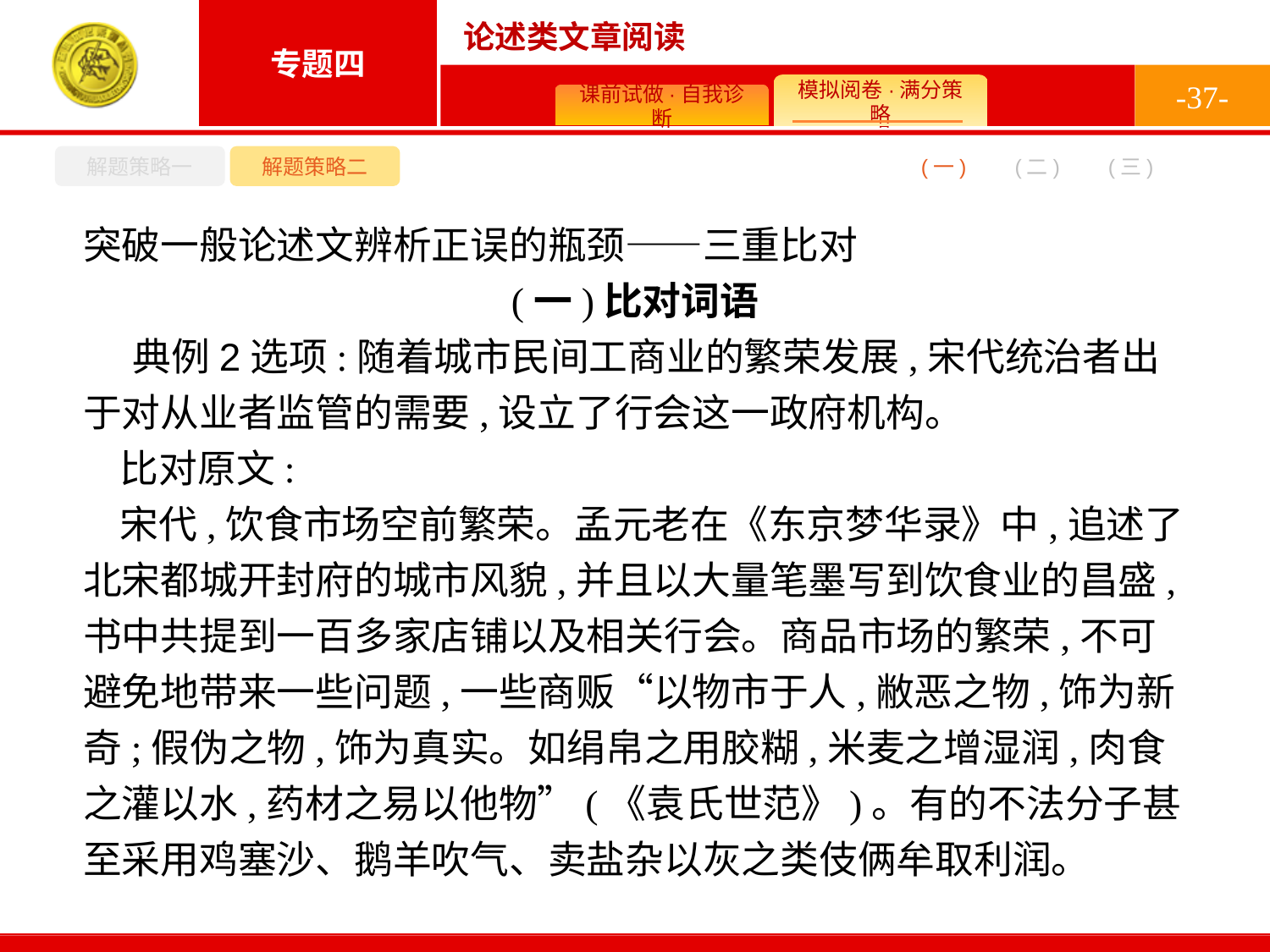

-37-
解题策略一
解题策略二
(二)
(一)
(三)
突破一般论述文辨析正误的瓶颈——三重比对
(一)比对词语
典例2选项:随着城市民间工商业的繁荣发展,宋代统治者出于对从业者监管的需要,设立了行会这一政府机构。
比对原文:
宋代,饮食市场空前繁荣。孟元老在《东京梦华录》中,追述了北宋都城开封府的城市风貌,并且以大量笔墨写到饮食业的昌盛,书中共提到一百多家店铺以及相关行会。商品市场的繁荣,不可避免地带来一些问题,一些商贩“以物市于人,敝恶之物,饰为新奇;假伪之物,饰为真实。如绢帛之用胶糊,米麦之增湿润,肉食之灌以水,药材之易以他物”(《袁氏世范》)。有的不法分子甚至采用鸡塞沙、鹅羊吹气、卖盐杂以灰之类伎俩牟取利润。